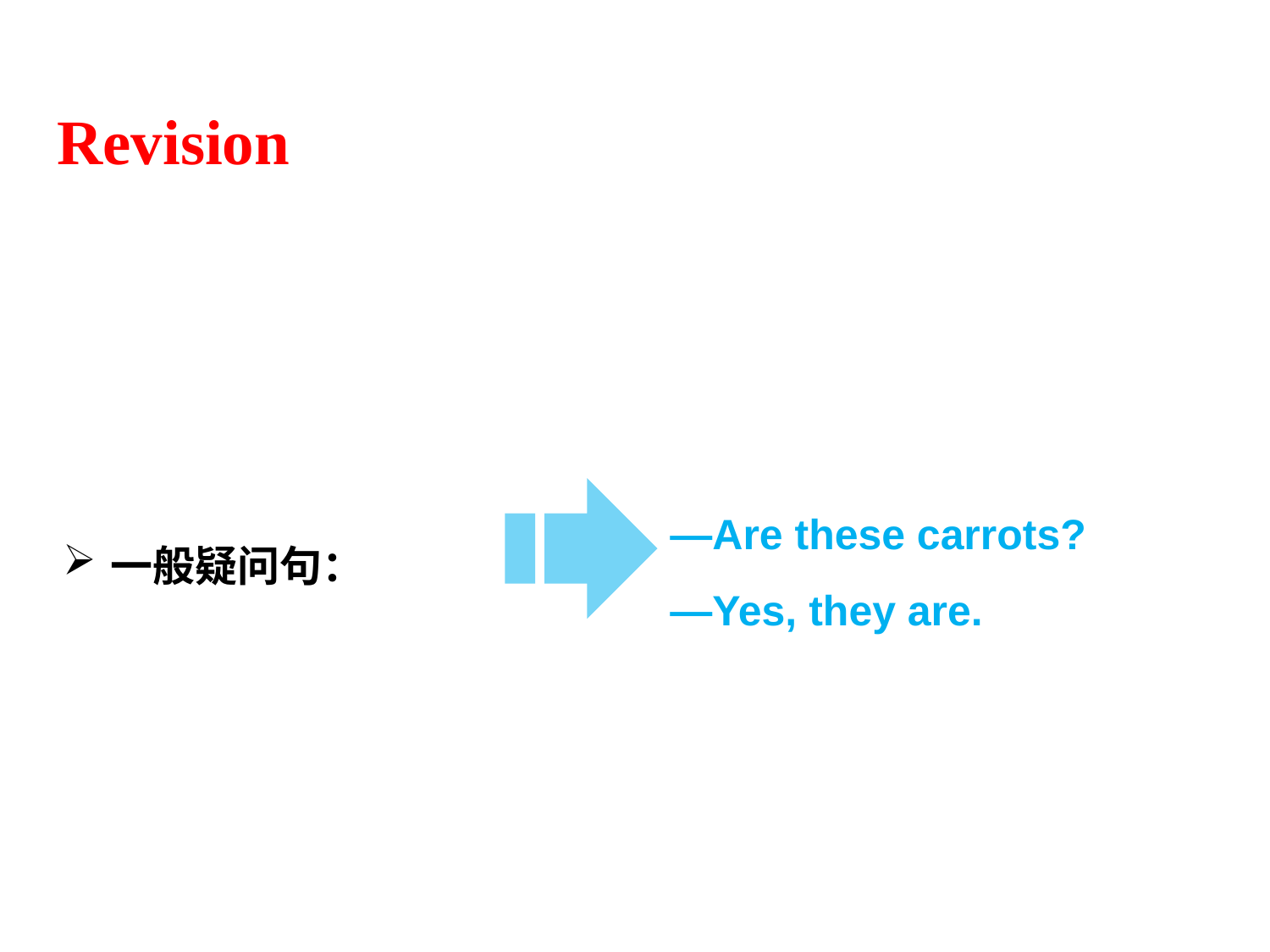

Revision
—Are these carrots?
—Yes, they are.

一般疑问句：